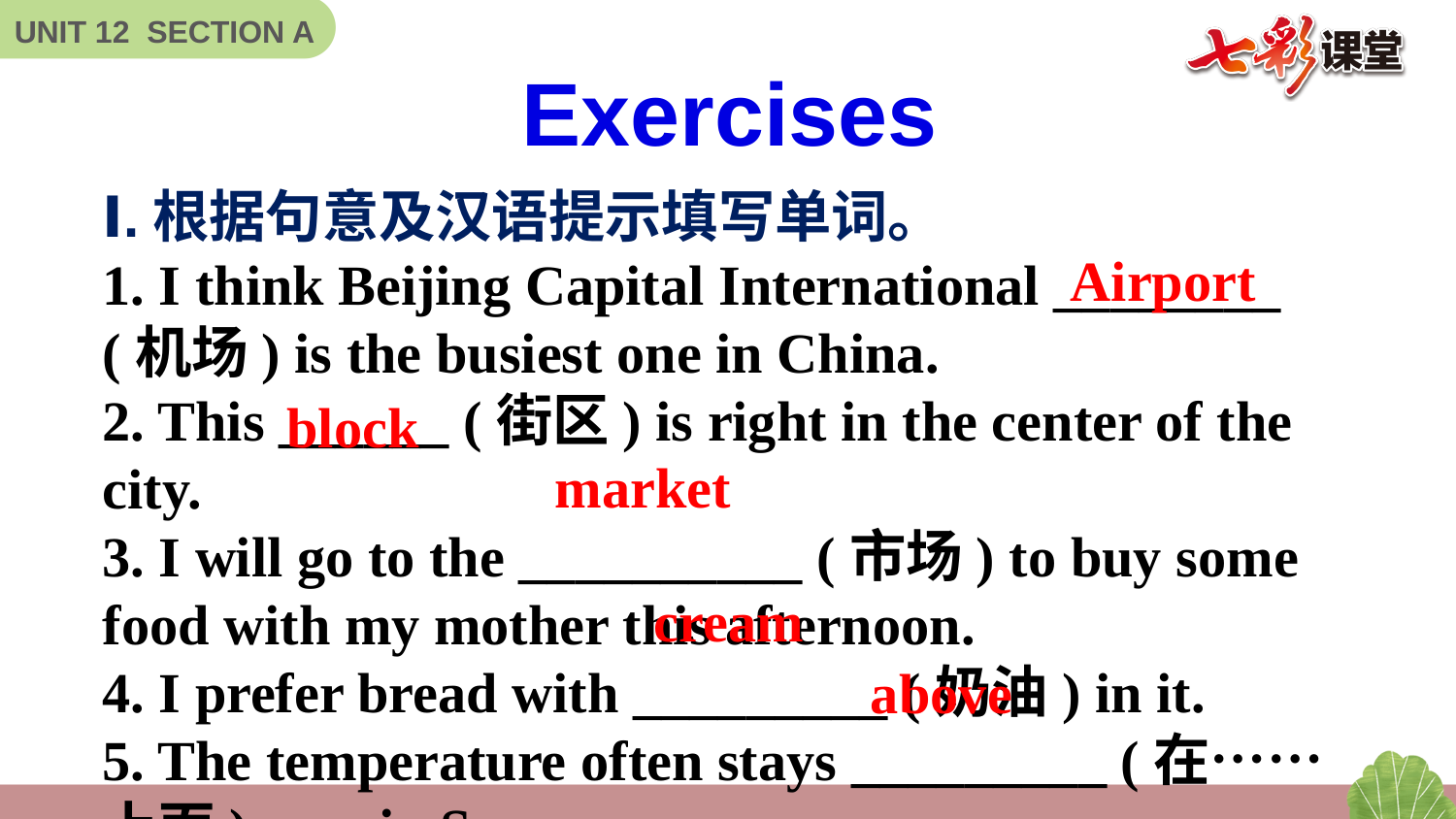

Exercises
Ⅰ.根据句意及汉语提示填写单词。
1. I think Beijing Capital International ________ (机场) is the busiest one in China.
2. This ______ (街区) is right in the center of the city.
3. I will go to the __________ (市场) to buy some food with my mother this afternoon.
4. I prefer bread with _________ (奶油) in it.
5. The temperature often stays _________ (在……上面) zero in Sanya.
Airport
 block
 market
cream
above